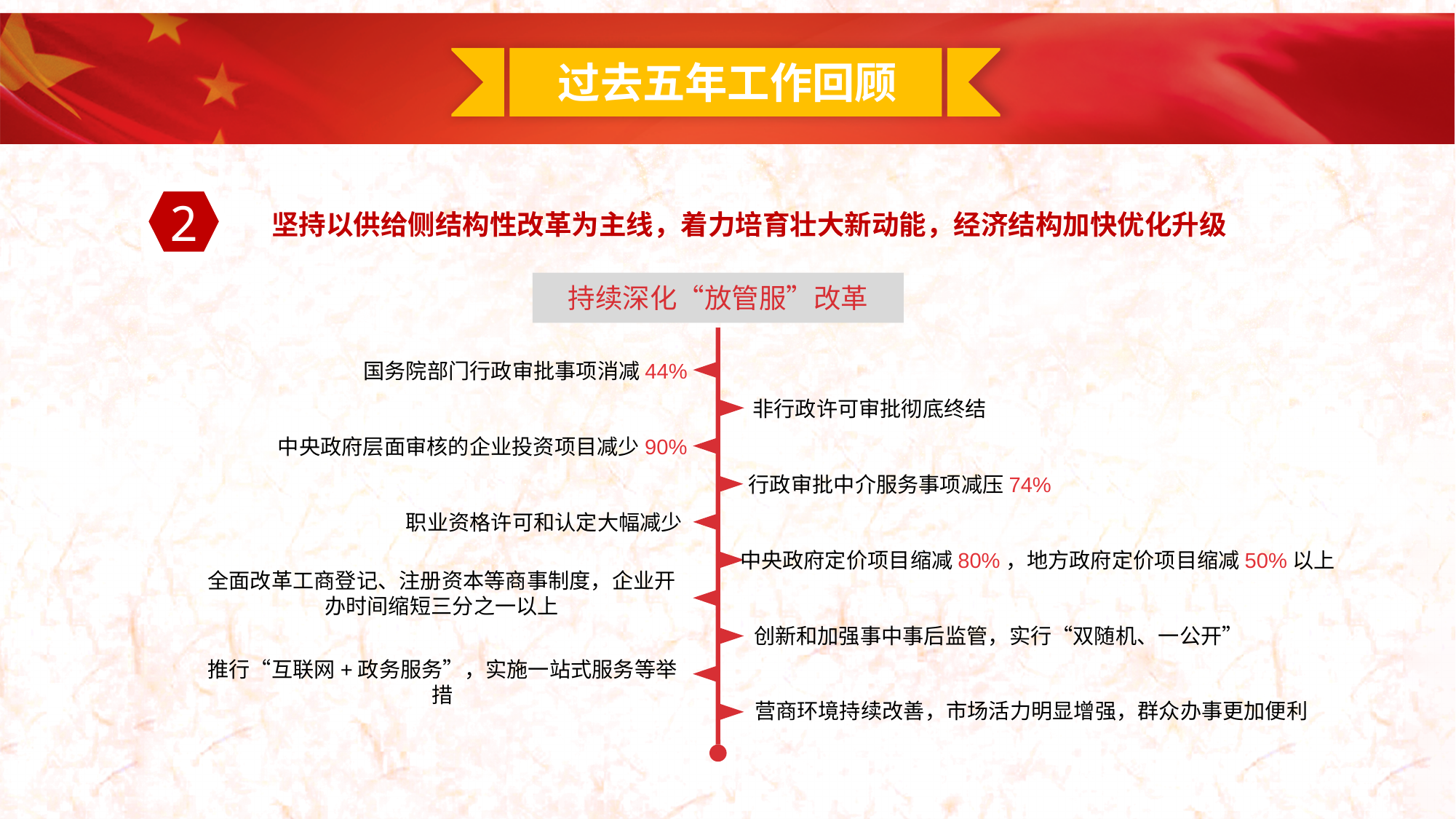

2
坚持以供给侧结构性改革为主线，着力培育壮大新动能，经济结构加快优化升级
坚持以供给侧结构性改革为主线，着力培育壮大新动能，经济结构加快优化升级
持续深化“放管服”改革
国务院部门行政审批事项消减44%

非行政许可审批彻底终结

中央政府层面审核的企业投资项目减少90%

行政审批中介服务事项减压74%

职业资格许可和认定大幅减少

中央政府定价项目缩减80%，地方政府定价项目缩减50%以上

全面改革工商登记、注册资本等商事制度，企业开办时间缩短三分之一以上

创新和加强事中事后监管，实行“双随机、一公开”

推行“互联网+政务服务”，实施一站式服务等举措

营商环境持续改善，市场活力明显增强，群众办事更加便利